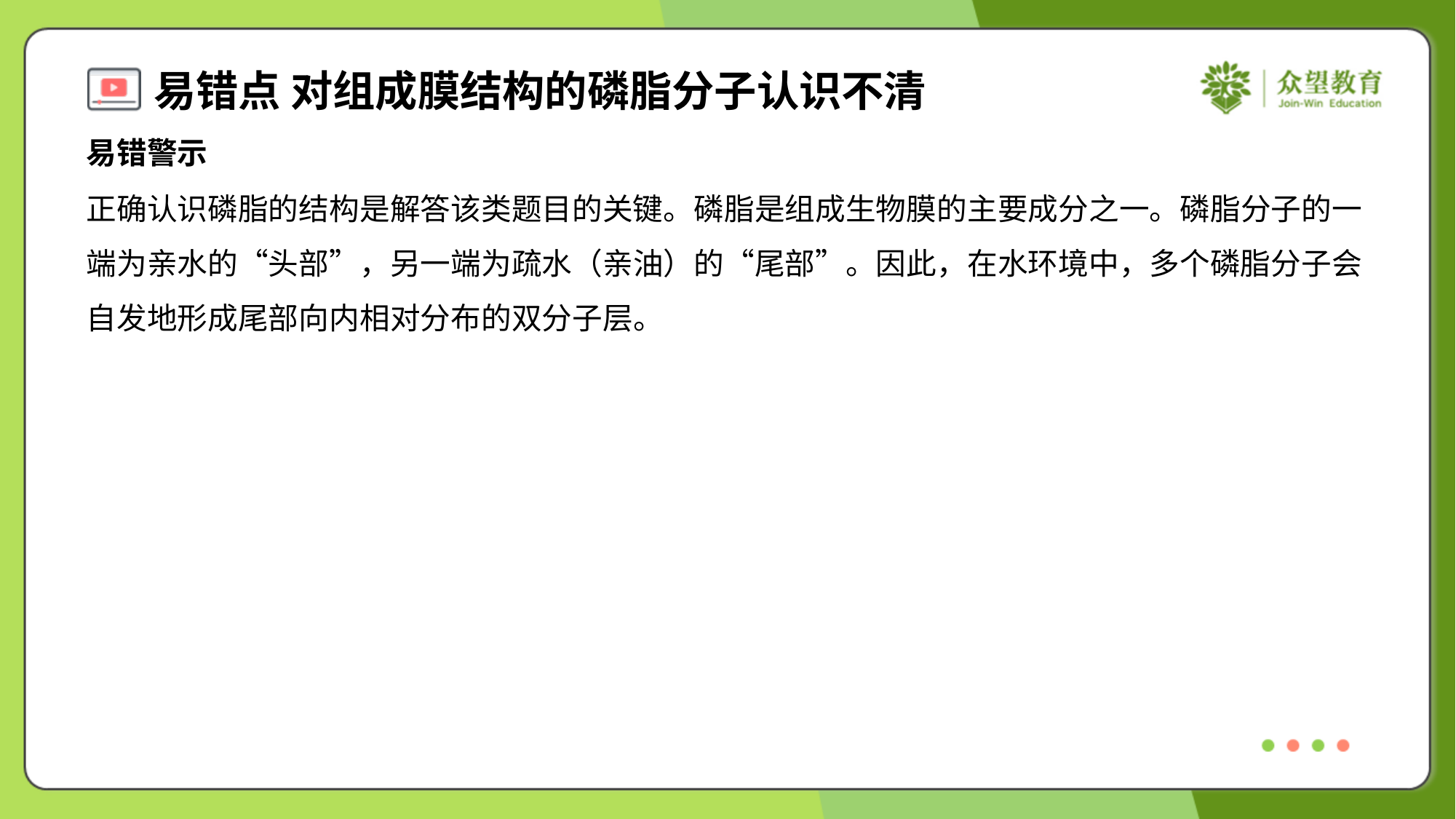

易错警示
正确认识磷脂的结构是解答该类题目的关键。磷脂是组成生物膜的主要成分之一。磷脂分子的一
端为亲水的“头部”，另一端为疏水（亲油）的“尾部”。因此，在水环境中，多个磷脂分子会
自发地形成尾部向内相对分布的双分子层。